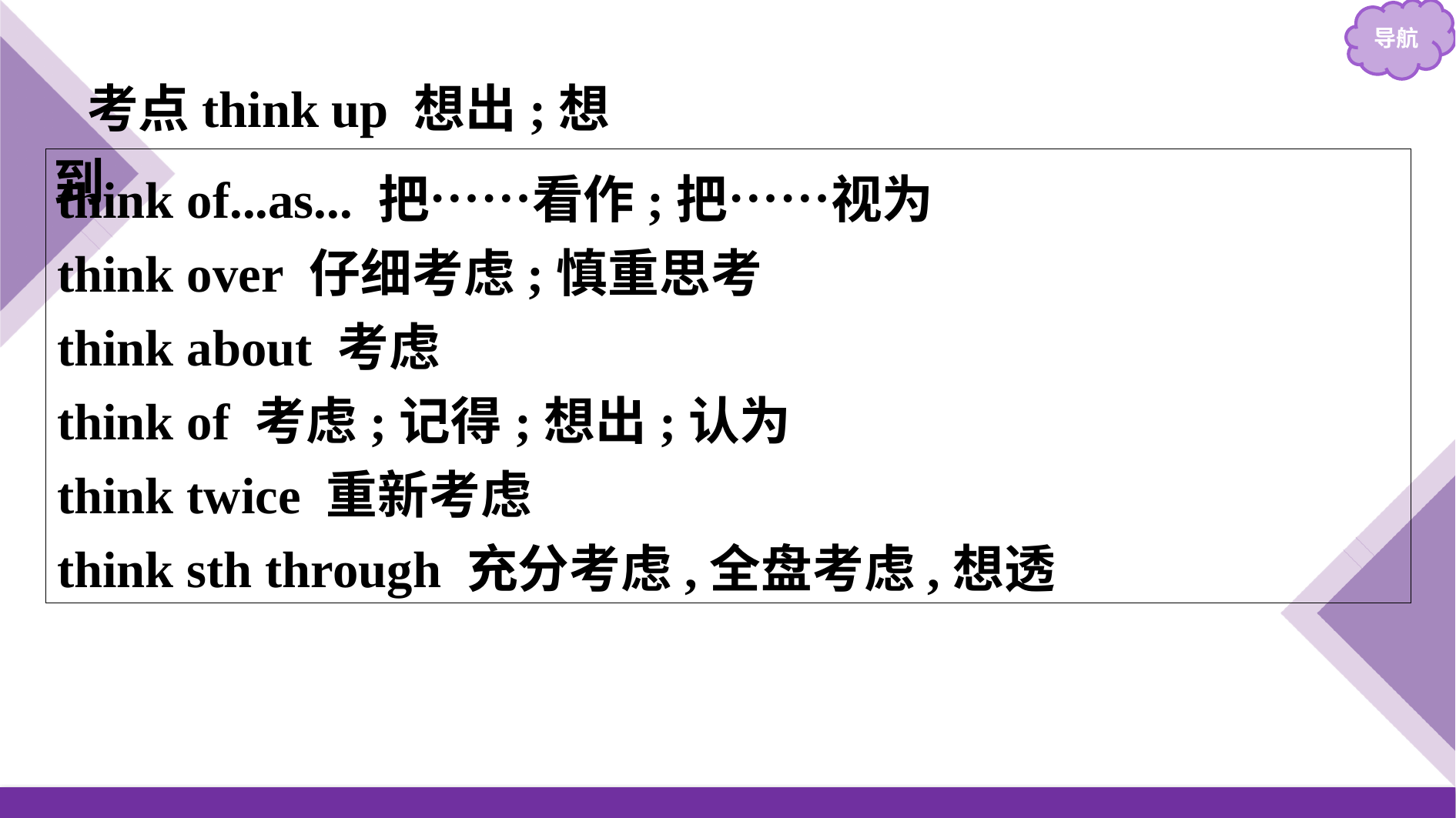

考点think up 想出;想到
think of...as... 把……看作;把……视为
think over 仔细考虑;慎重思考
think about 考虑
think of 考虑;记得;想出;认为
think twice 重新考虑
think sth through 充分考虑,全盘考虑,想透